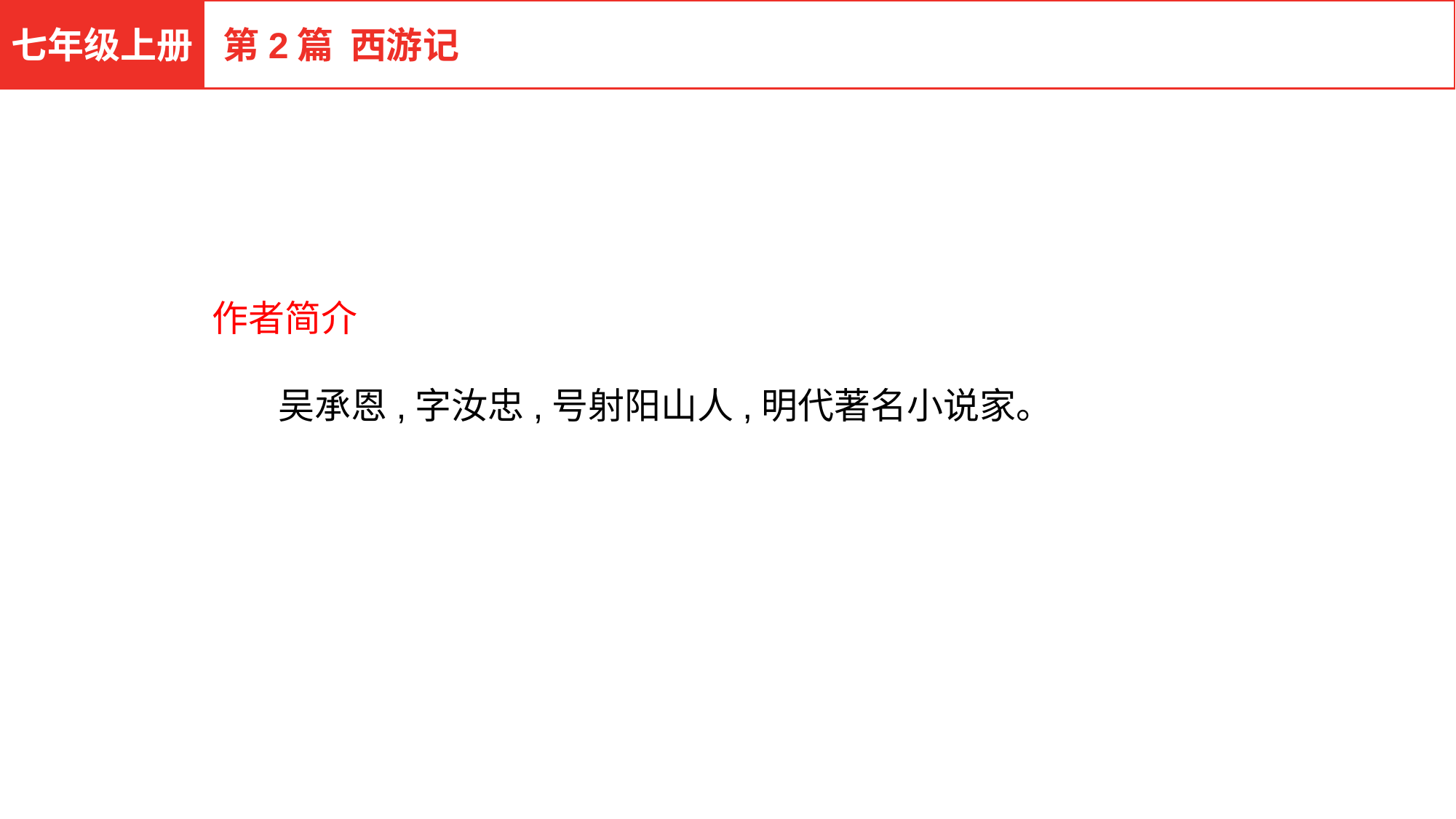

七年级上册
第2篇  西游记
作者简介
       吴承恩,字汝忠,号射阳山人,明代著名小说家。